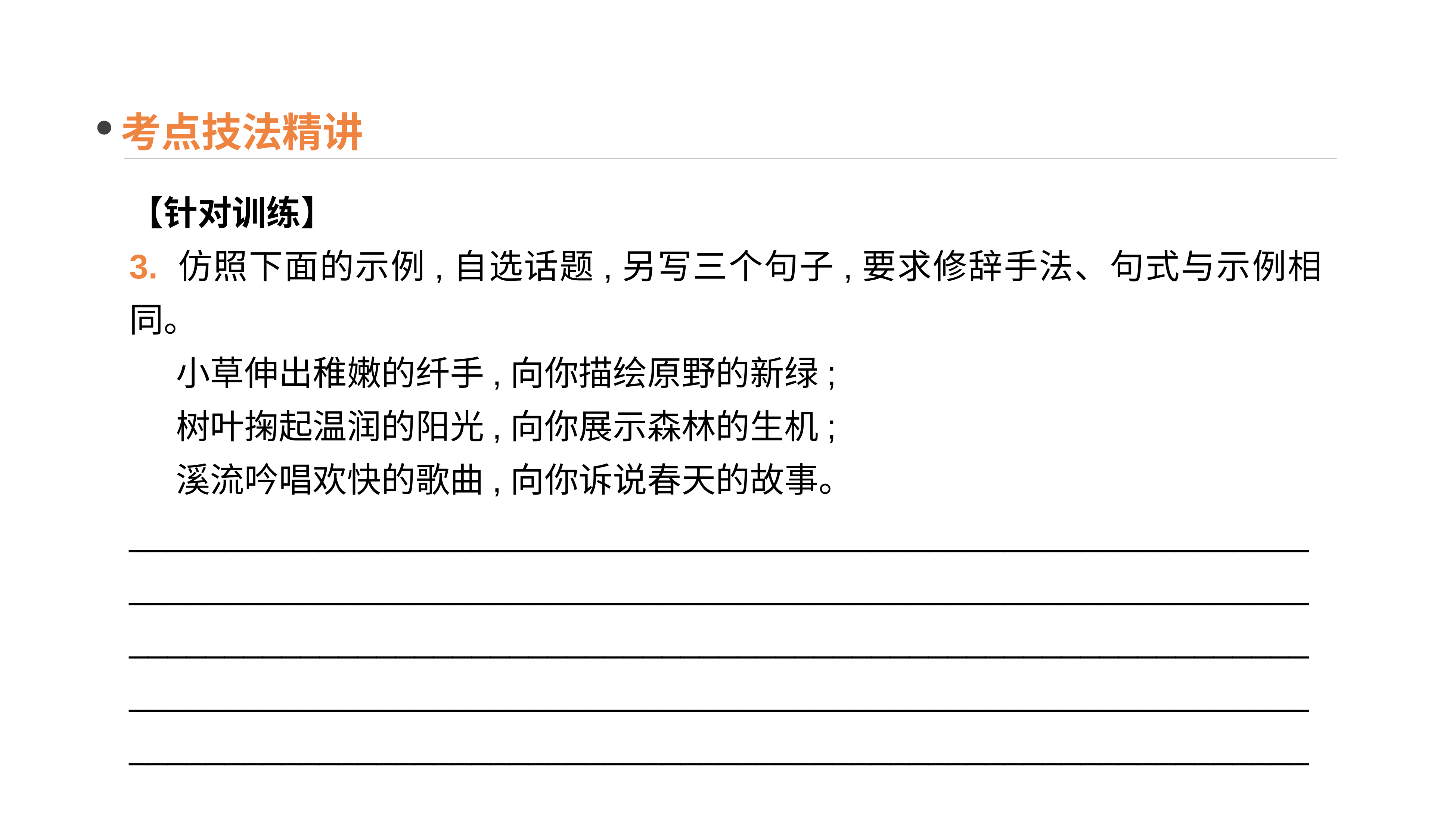

考点技法精讲

【针对训练】
3. 仿照下面的示例,自选话题,另写三个句子,要求修辞手法、句式与示例相同。
     小草伸出稚嫩的纤手,向你描绘原野的新绿;
     树叶掬起温润的阳光,向你展示森林的生机;
     溪流吟唱欢快的歌曲,向你诉说春天的故事。
_________________________________________________________________________________________________________________________________________________________________________________________________________________________________________________________________________________________________________________________________________________________________________________________________